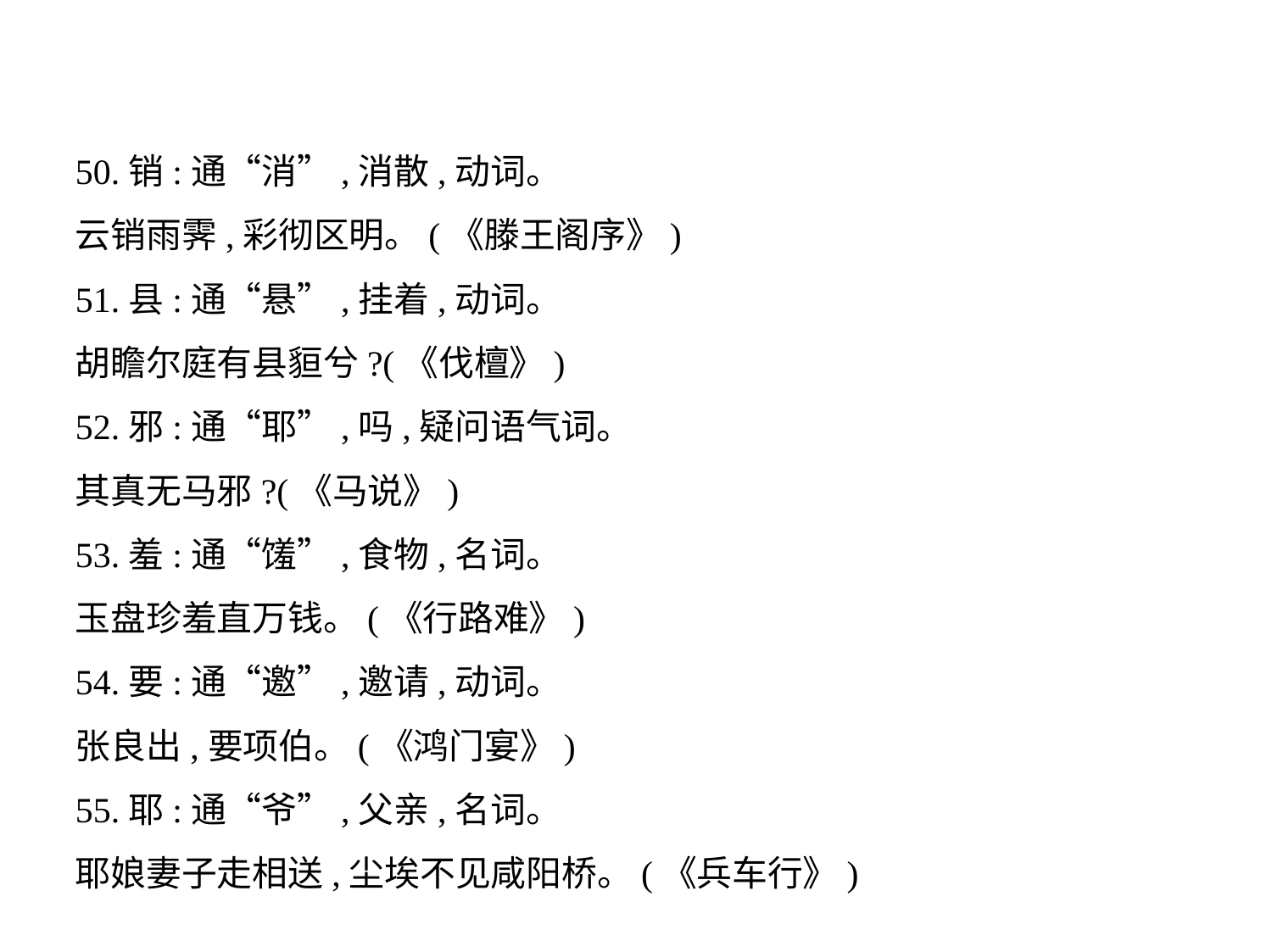

50.销:通“消”,消散,动词。
云销雨霁,彩彻区明。(《滕王阁序》)
51.县:通“悬”,挂着,动词。
胡瞻尔庭有县貆兮?(《伐檀》)
52.邪:通“耶”,吗,疑问语气词。
其真无马邪?(《马说》)
53.羞:通“馐”,食物,名词。
玉盘珍羞直万钱。(《行路难》)
54.要:通“邀”,邀请,动词。
张良出,要项伯。(《鸿门宴》)
55.耶:通“爷”,父亲,名词。
耶娘妻子走相送,尘埃不见咸阳桥。(《兵车行》)